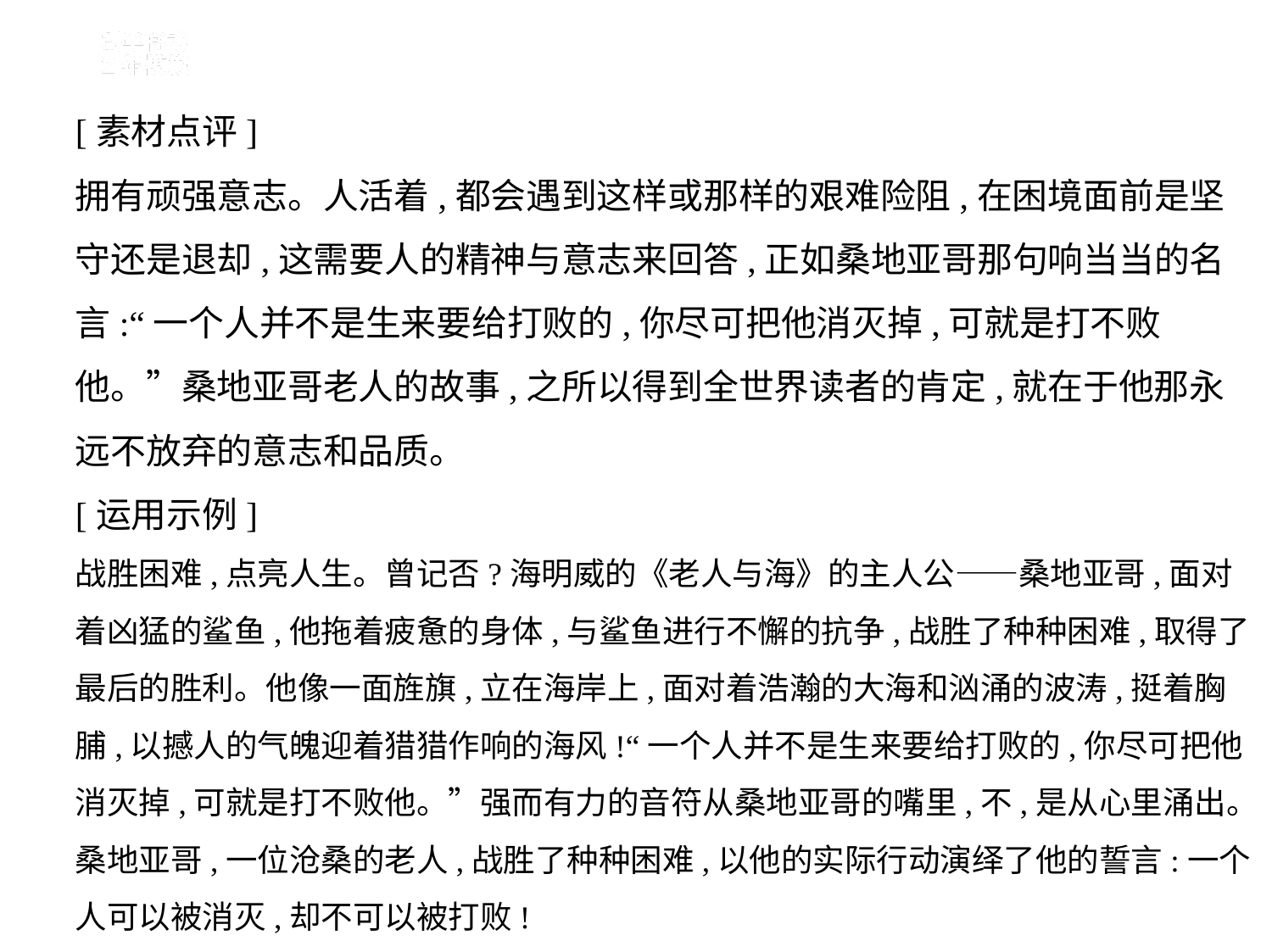

[素材点评]
拥有顽强意志。人活着,都会遇到这样或那样的艰难险阻,在困境面前是坚
守还是退却,这需要人的精神与意志来回答,正如桑地亚哥那句响当当的名
言:“一个人并不是生来要给打败的,你尽可把他消灭掉,可就是打不败
他。”桑地亚哥老人的故事,之所以得到全世界读者的肯定,就在于他那永
远不放弃的意志和品质。
[运用示例]
战胜困难,点亮人生。曾记否?海明威的《老人与海》的主人公——桑地亚哥,面对着凶猛的鲨鱼,他拖着疲惫的身体,与鲨鱼进行不懈的抗争,战胜了种种困难,取得了最后的胜利。他像一面旌旗,立在海岸上,面对着浩瀚的大海和汹涌的波涛,挺着胸脯,以撼人的气魄迎着猎猎作响的海风!“一个人并不是生来要给打败的,你尽可把他消灭掉,可就是打不败他。”强而有力的音符从桑地亚哥的嘴里,不,是从心里涌出。桑地亚哥,一位沧桑的老人,战胜了种种困难,以他的实际行动演绎了他的誓言:一个人可以被消灭,却不可以被打败!